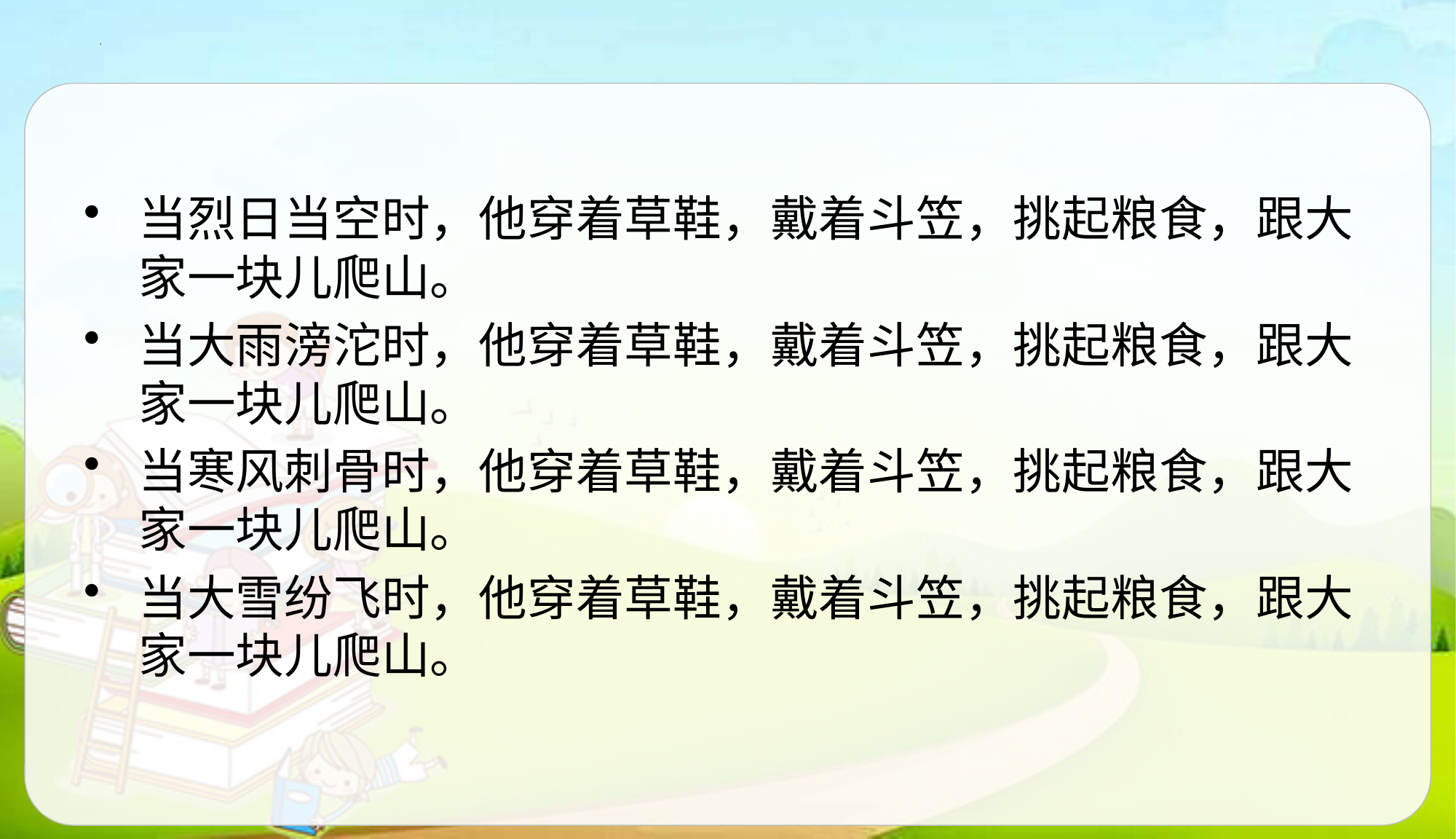

当烈日当空时，他穿着草鞋，戴着斗笠，挑起粮食，跟大家一块儿爬山。
当大雨滂沱时，他穿着草鞋，戴着斗笠，挑起粮食，跟大家一块儿爬山。
当寒风刺骨时，他穿着草鞋，戴着斗笠，挑起粮食，跟大家一块儿爬山。
当大雪纷飞时，他穿着草鞋，戴着斗笠，挑起粮食，跟大家一块儿爬山。